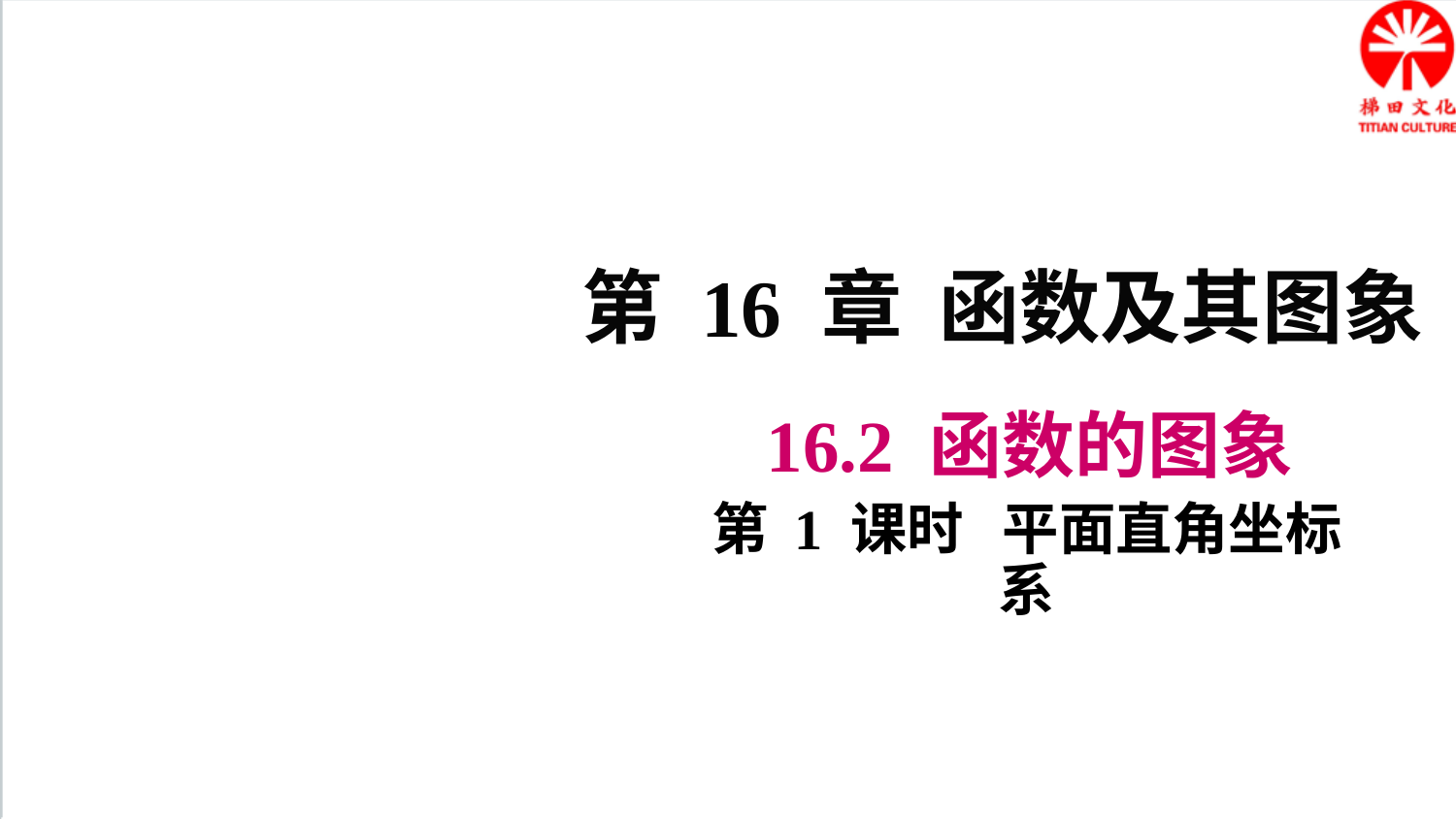

第 16 章  函数及其图象
16.2 函数的图象
第 1 课时   平面直角坐标系